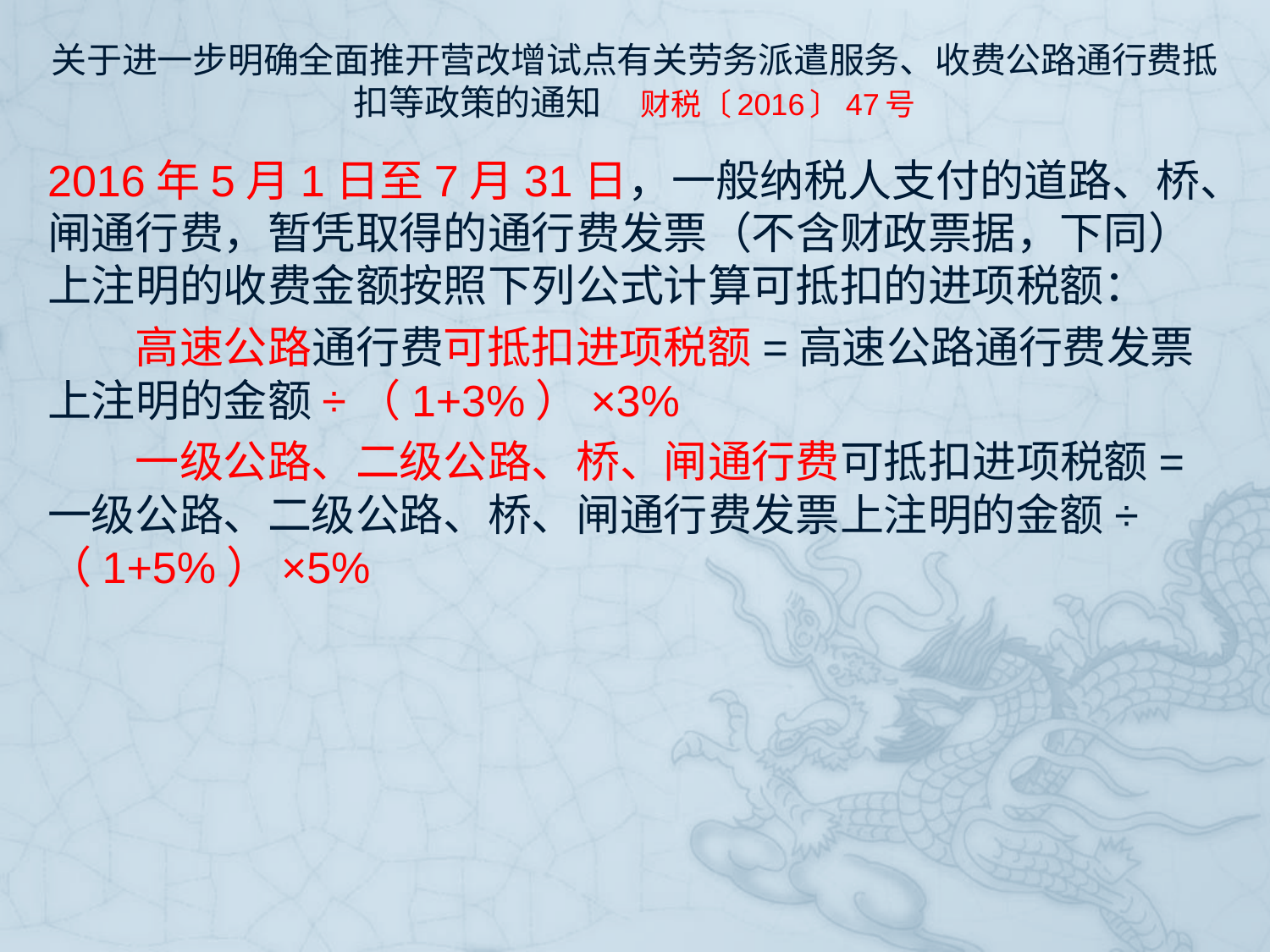

# 关于进一步明确全面推开营改增试点有关劳务派遣服务、收费公路通行费抵扣等政策的通知     财税〔2016〕47号
2016年5月1日至7月31日，一般纳税人支付的道路、桥、闸通行费，暂凭取得的通行费发票（不含财政票据，下同）上注明的收费金额按照下列公式计算可抵扣的进项税额：
　　高速公路通行费可抵扣进项税额=高速公路通行费发票上注明的金额÷（1+3%）×3%
　　一级公路、二级公路、桥、闸通行费可抵扣进项税额=一级公路、二级公路、桥、闸通行费发票上注明的金额÷（1+5%）×5%